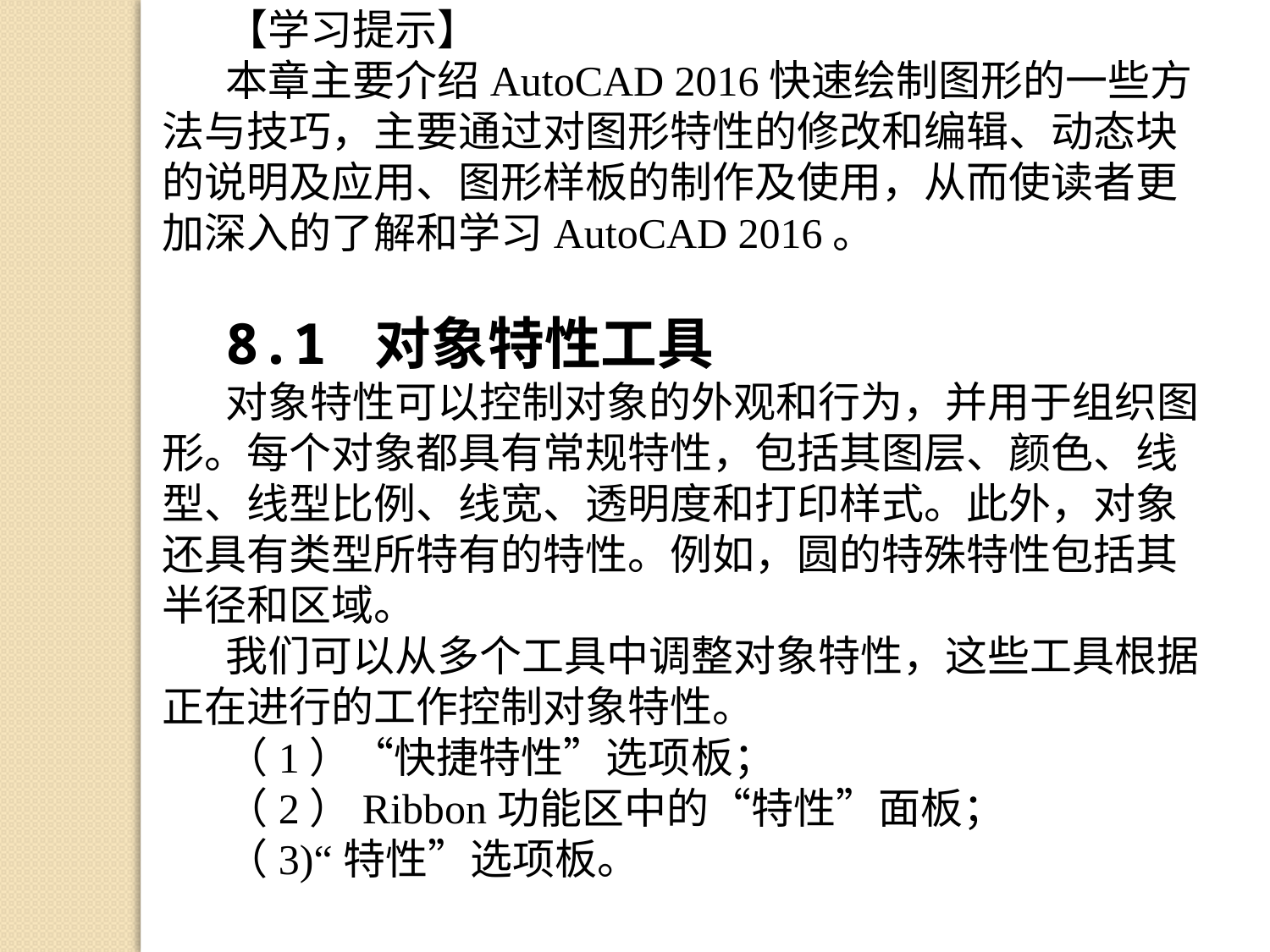

【学习提示】
本章主要介绍AutoCAD 2016快速绘制图形的一些方法与技巧，主要通过对图形特性的修改和编辑、动态块的说明及应用、图形样板的制作及使用，从而使读者更加深入的了解和学习AutoCAD 2016。

8.1 对象特性工具
对象特性可以控制对象的外观和行为，并用于组织图形。每个对象都具有常规特性，包括其图层、颜色、线型、线型比例、线宽、透明度和打印样式。此外，对象还具有类型所特有的特性。例如，圆的特殊特性包括其半径和区域。
我们可以从多个工具中调整对象特性，这些工具根据正在进行的工作控制对象特性。
（1）“快捷特性”选项板；
（2）Ribbon功能区中的“特性”面板；
（3)“特性”选项板。